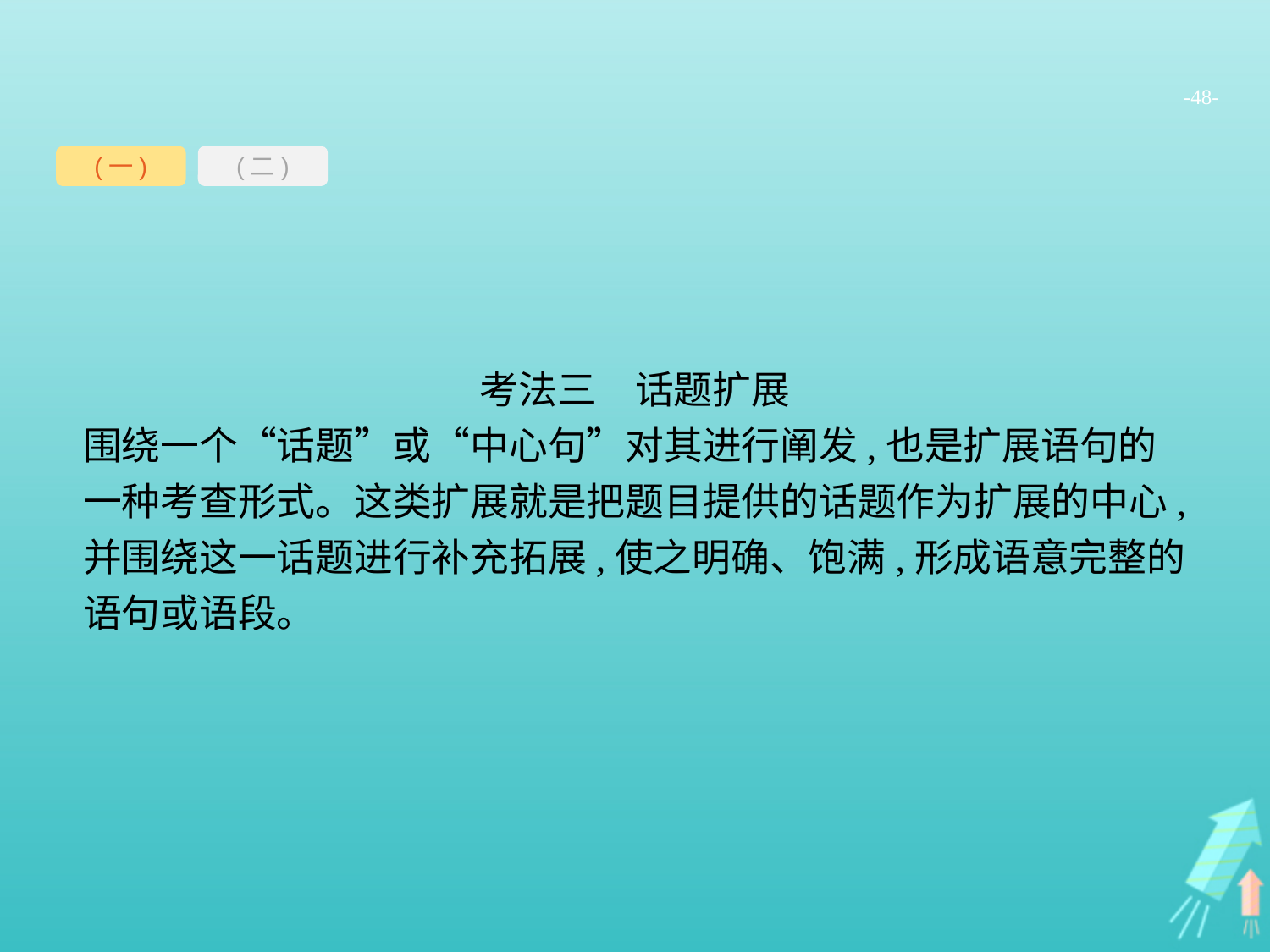

-48-
(一)
(二)
考法三　话题扩展
围绕一个“话题”或“中心句”对其进行阐发,也是扩展语句的一种考查形式。这类扩展就是把题目提供的话题作为扩展的中心,并围绕这一话题进行补充拓展,使之明确、饱满,形成语意完整的语句或语段。